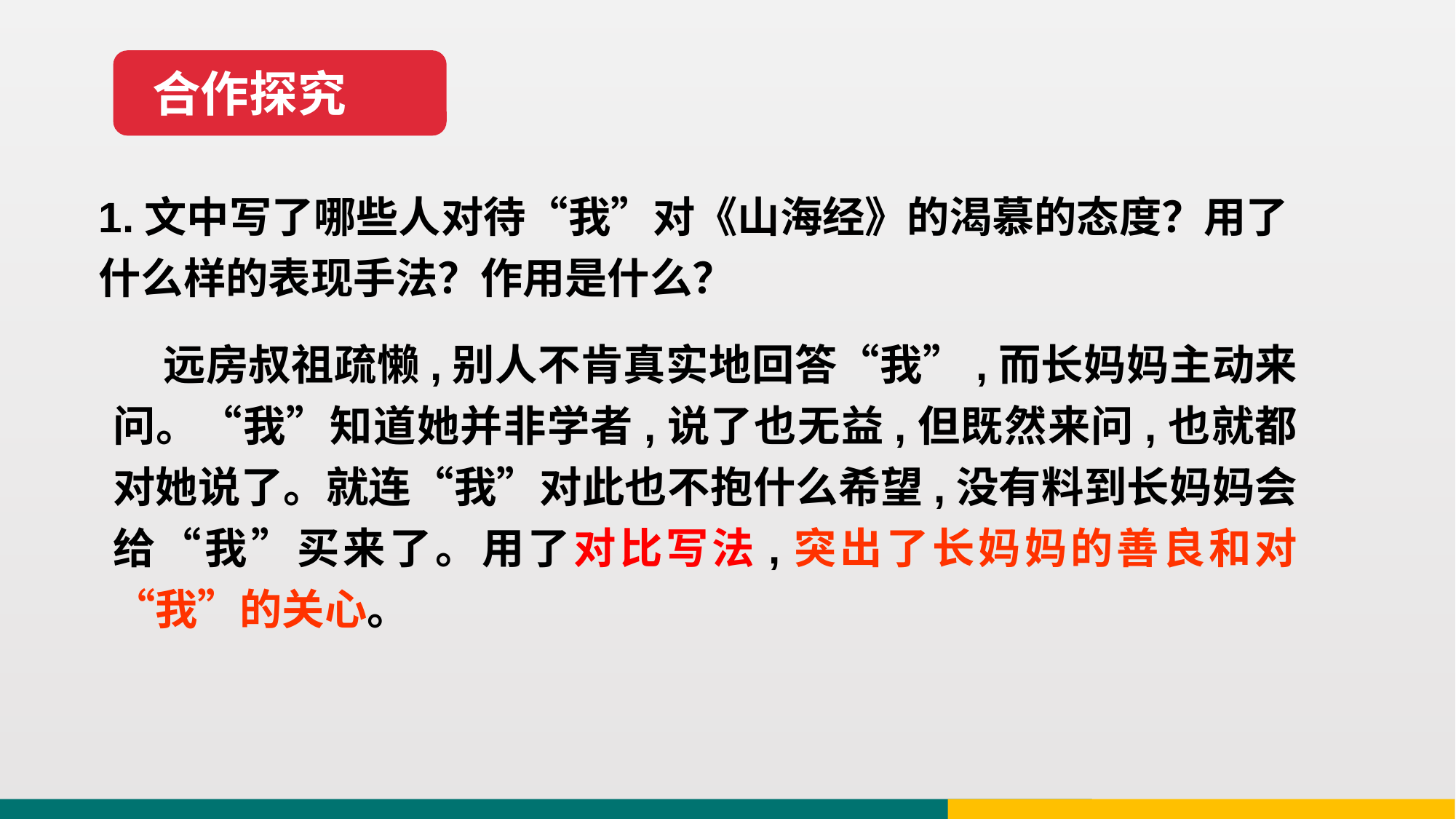

合作探究
1.文中写了哪些人对待“我”对《山海经》的渴慕的态度？用了什么样的表现手法？作用是什么？
    远房叔祖疏懒,别人不肯真实地回答“我”,而长妈妈主动来问。“我”知道她并非学者,说了也无益,但既然来问,也就都对她说了。就连“我”对此也不抱什么希望,没有料到长妈妈会给“我”买来了。用了对比写法,突出了长妈妈的善良和对“我”的关心。